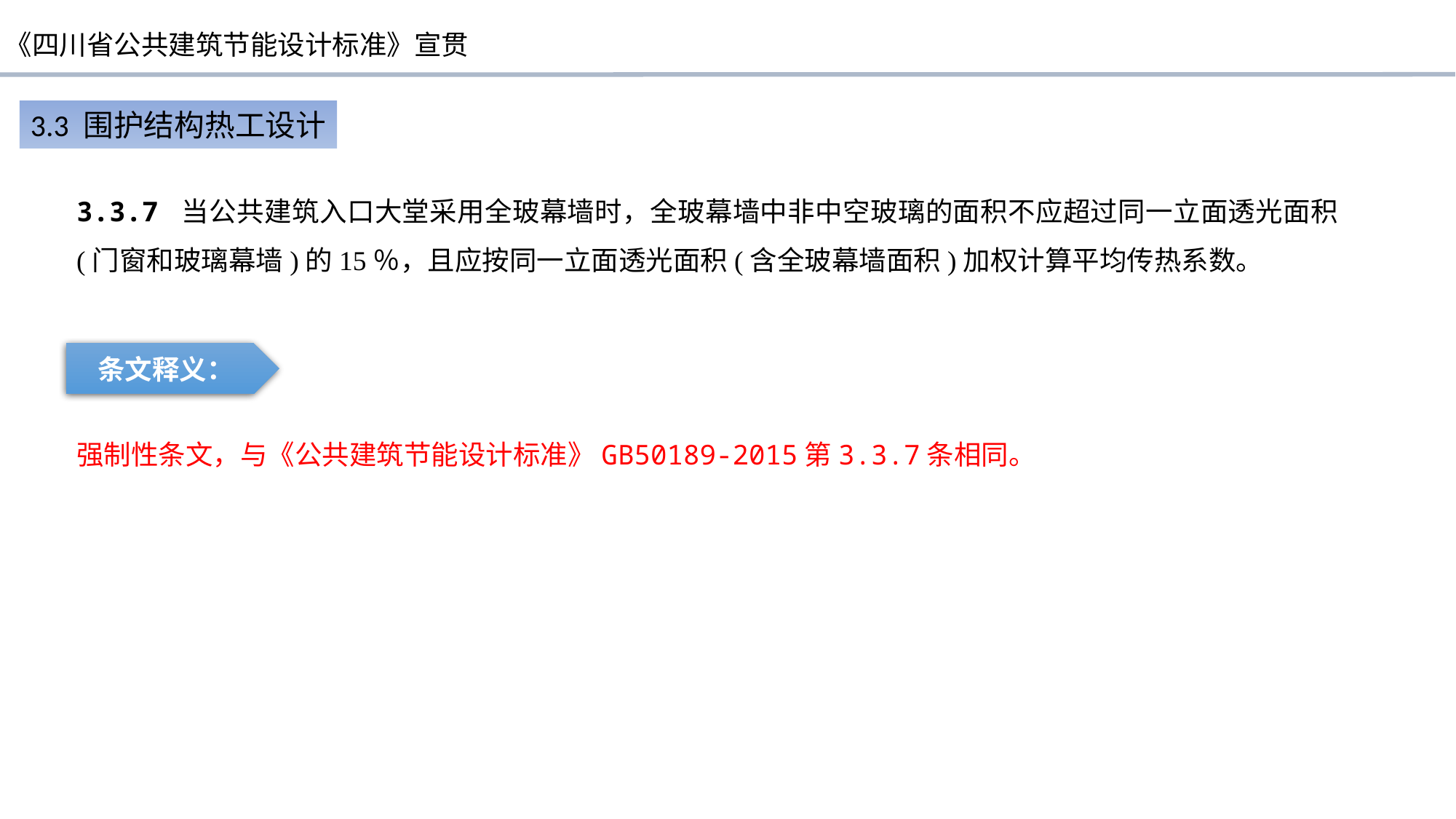

3.3 围护结构热工设计
3.3.7 当公共建筑入口大堂采用全玻幕墙时，全玻幕墙中非中空玻璃的面积不应超过同一立面透光面积(门窗和玻璃幕墙)的15％，且应按同一立面透光面积(含全玻幕墙面积)加权计算平均传热系数。
条文释义：
强制性条文，与《公共建筑节能设计标准》GB50189-2015第3.3.7条相同。